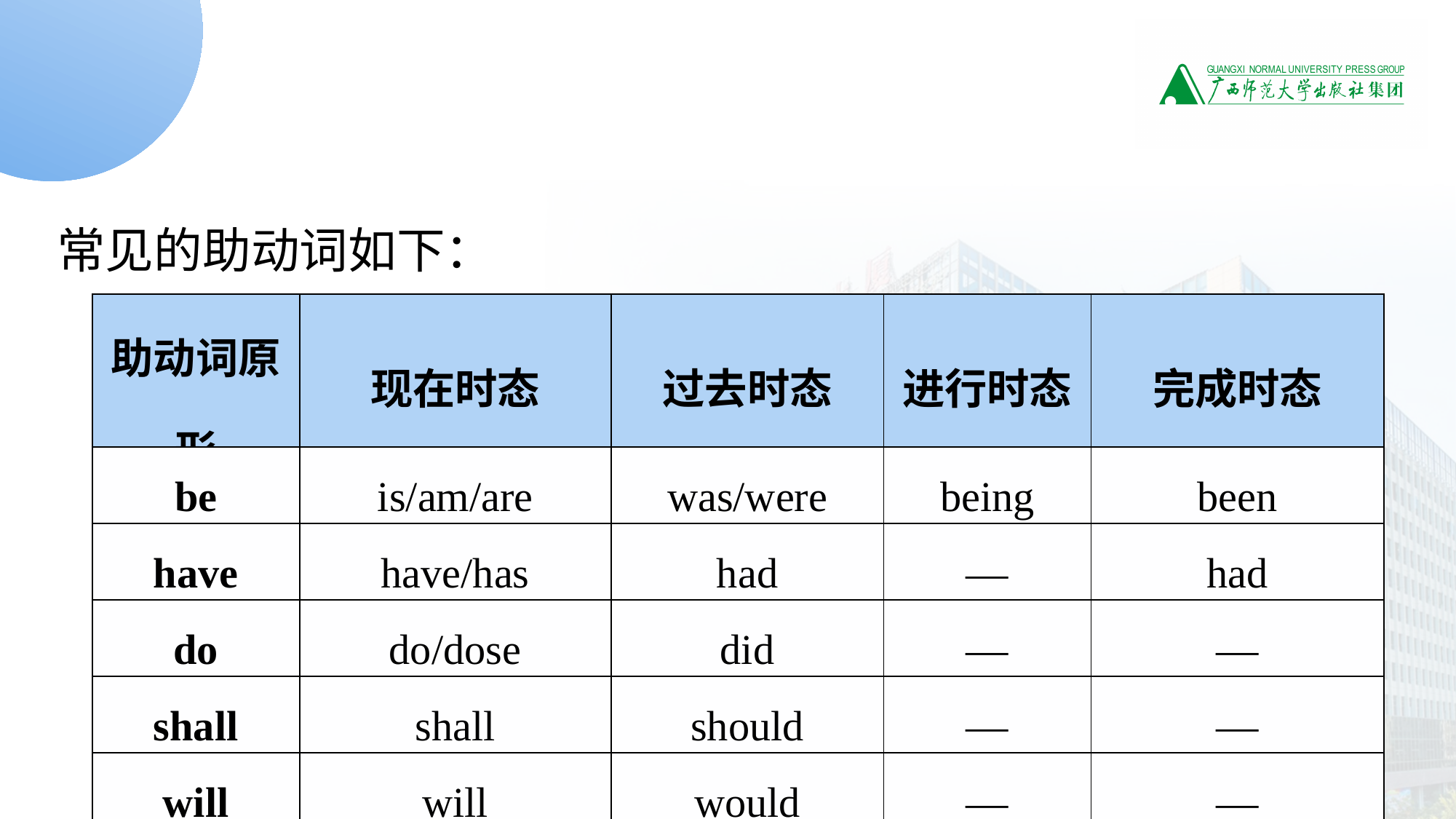

常见的助动词如下：
| 助动词原形 | 现在时态 | 过去时态 | 进行时态 | 完成时态 |
| --- | --- | --- | --- | --- |
| be | is/am/are | was/were | being | been |
| have | have/has | had | — | had |
| do | do/dose | did | — | — |
| shall | shall | should | — | — |
| will | will | would | — | — |